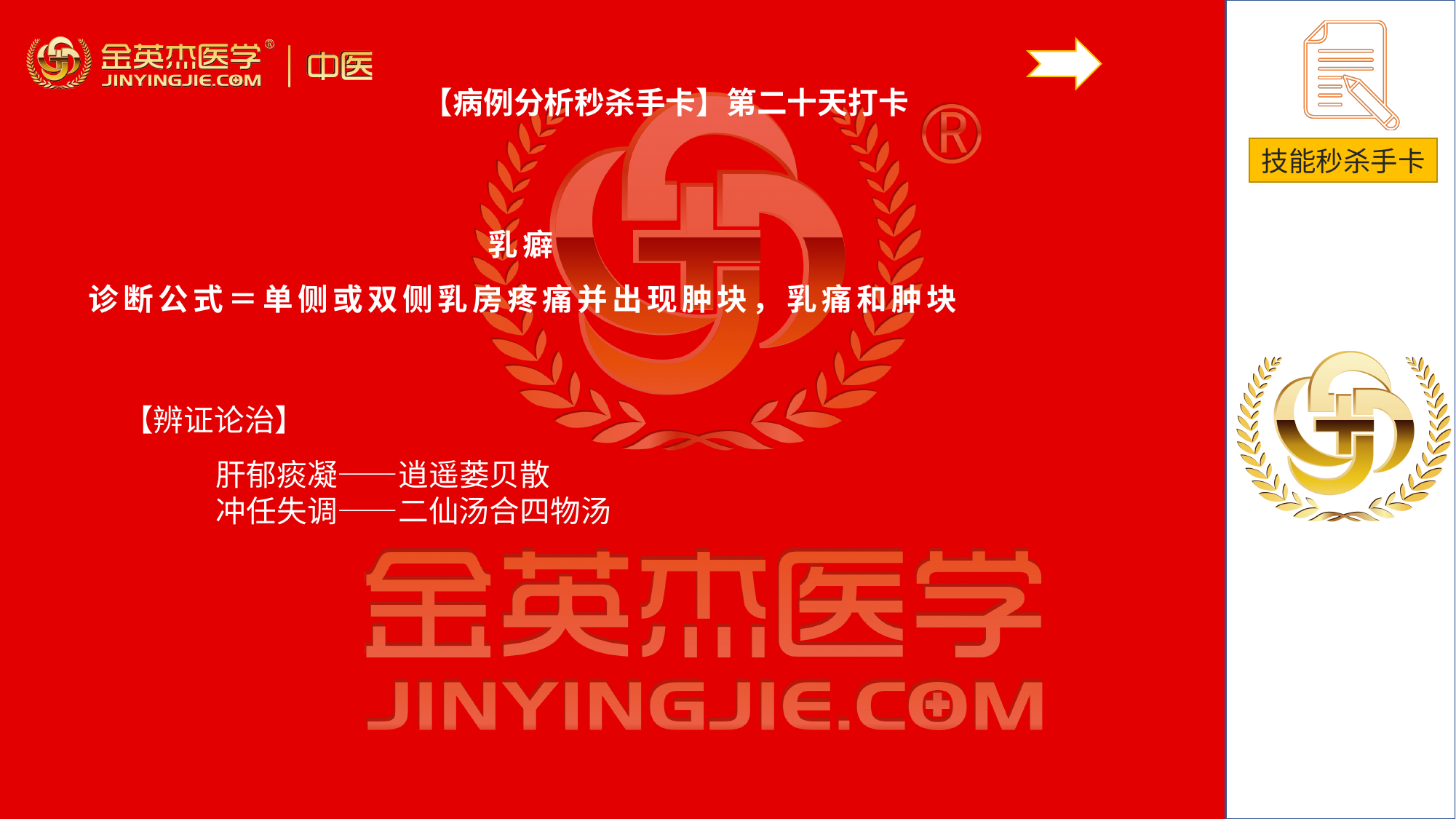

【病例分析秒杀手卡】第二十天打卡
乳癖
诊断公式＝单侧或双侧乳房疼痛并出现肿块，乳痛和肿块
# 【辨证论治】
肝郁痰凝——逍遥蒌贝散冲任失调——二仙汤合四物汤